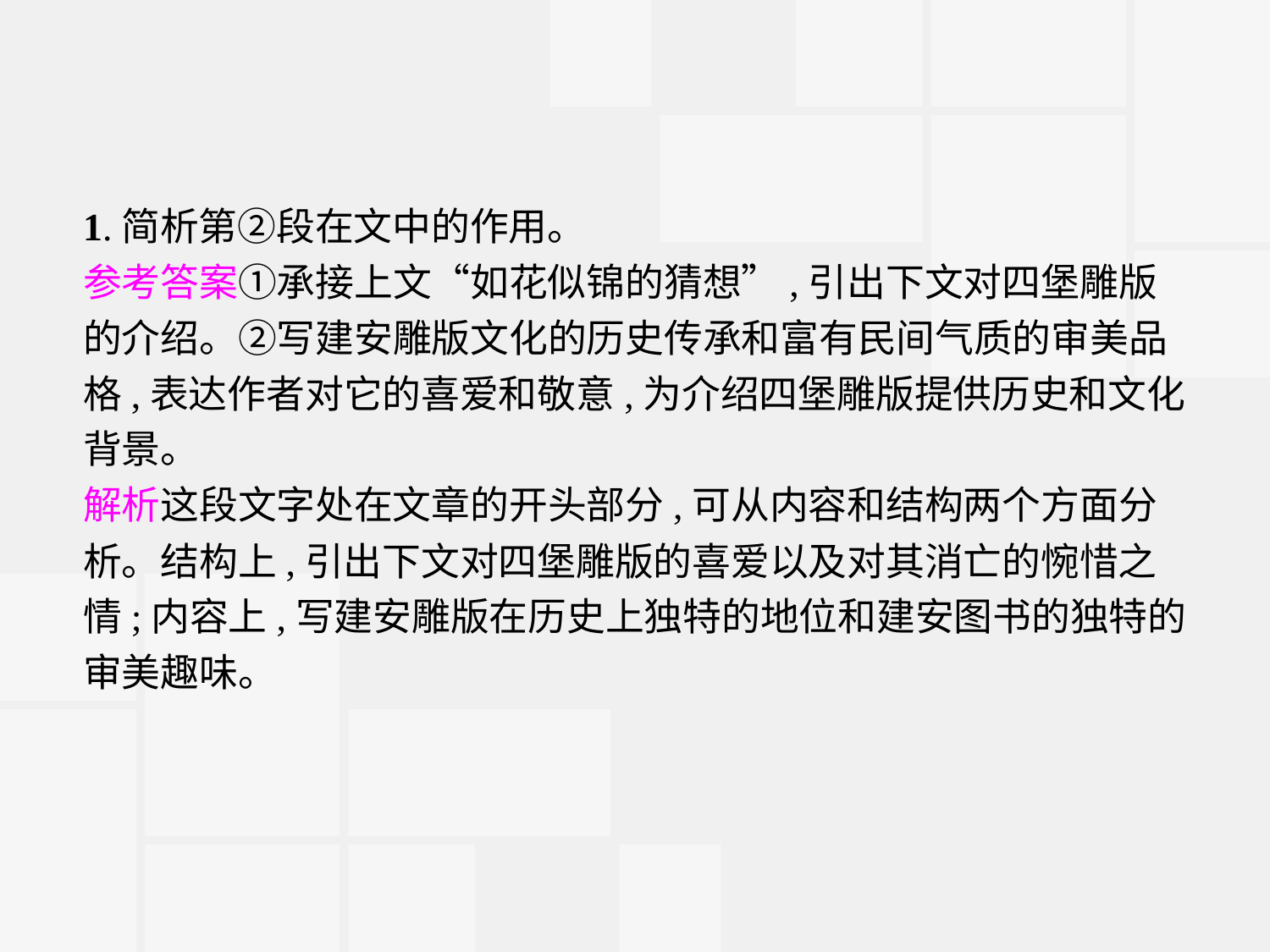

1.简析第②段在文中的作用。
参考答案①承接上文“如花似锦的猜想”,引出下文对四堡雕版的介绍。②写建安雕版文化的历史传承和富有民间气质的审美品格,表达作者对它的喜爱和敬意,为介绍四堡雕版提供历史和文化背景。
解析这段文字处在文章的开头部分,可从内容和结构两个方面分析。结构上,引出下文对四堡雕版的喜爱以及对其消亡的惋惜之情;内容上,写建安雕版在历史上独特的地位和建安图书的独特的审美趣味。